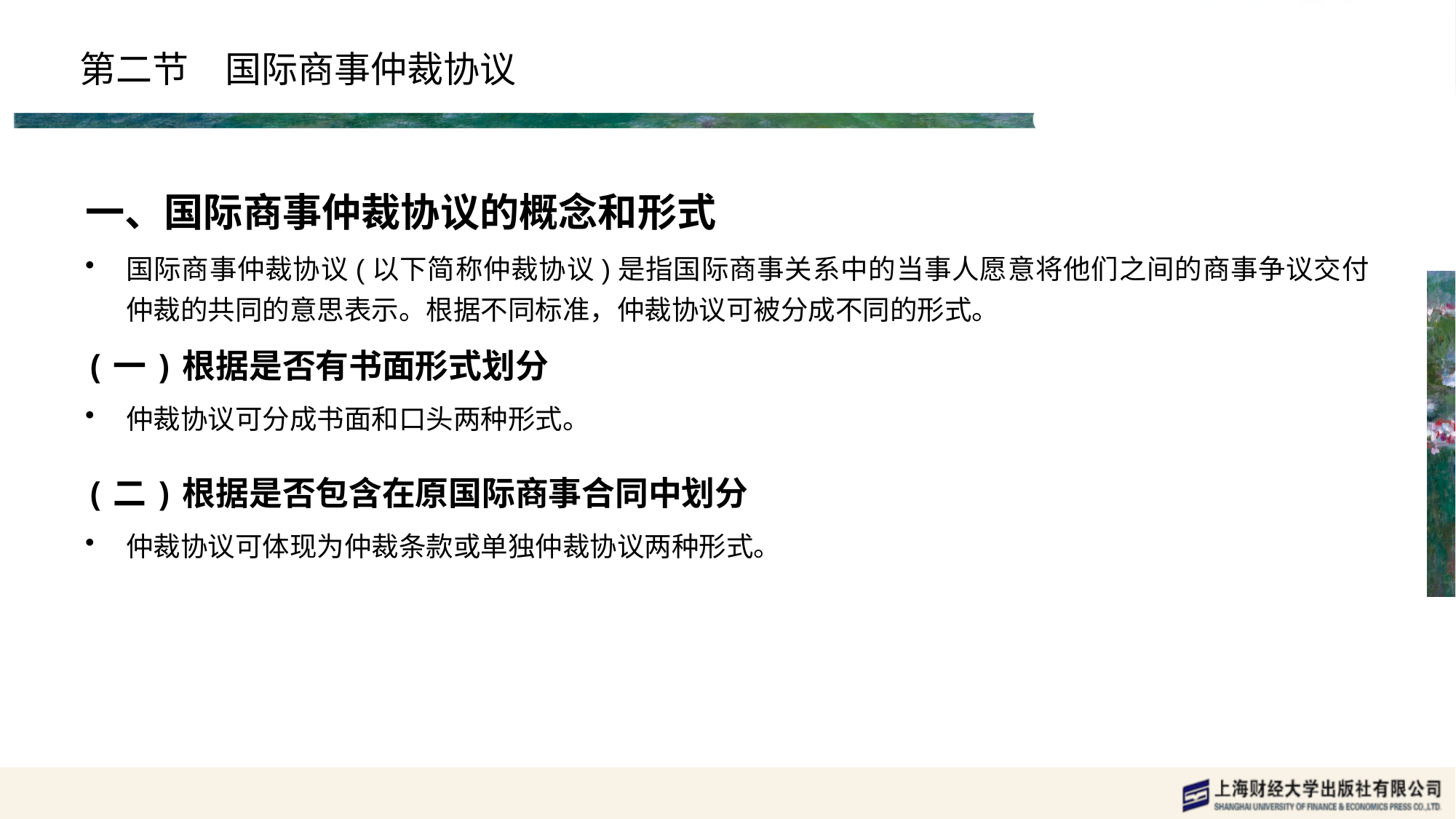

# 第二节　国际商事仲裁协议
一、国际商事仲裁协议的概念和形式
国际商事仲裁协议(以下简称仲裁协议)是指国际商事关系中的当事人愿意将他们之间的商事争议交付仲裁的共同的意思表示。根据不同标准，仲裁协议可被分成不同的形式。
(一)根据是否有书面形式划分
仲裁协议可分成书面和口头两种形式。
(二)根据是否包含在原国际商事合同中划分
仲裁协议可体现为仲裁条款或单独仲裁协议两种形式。